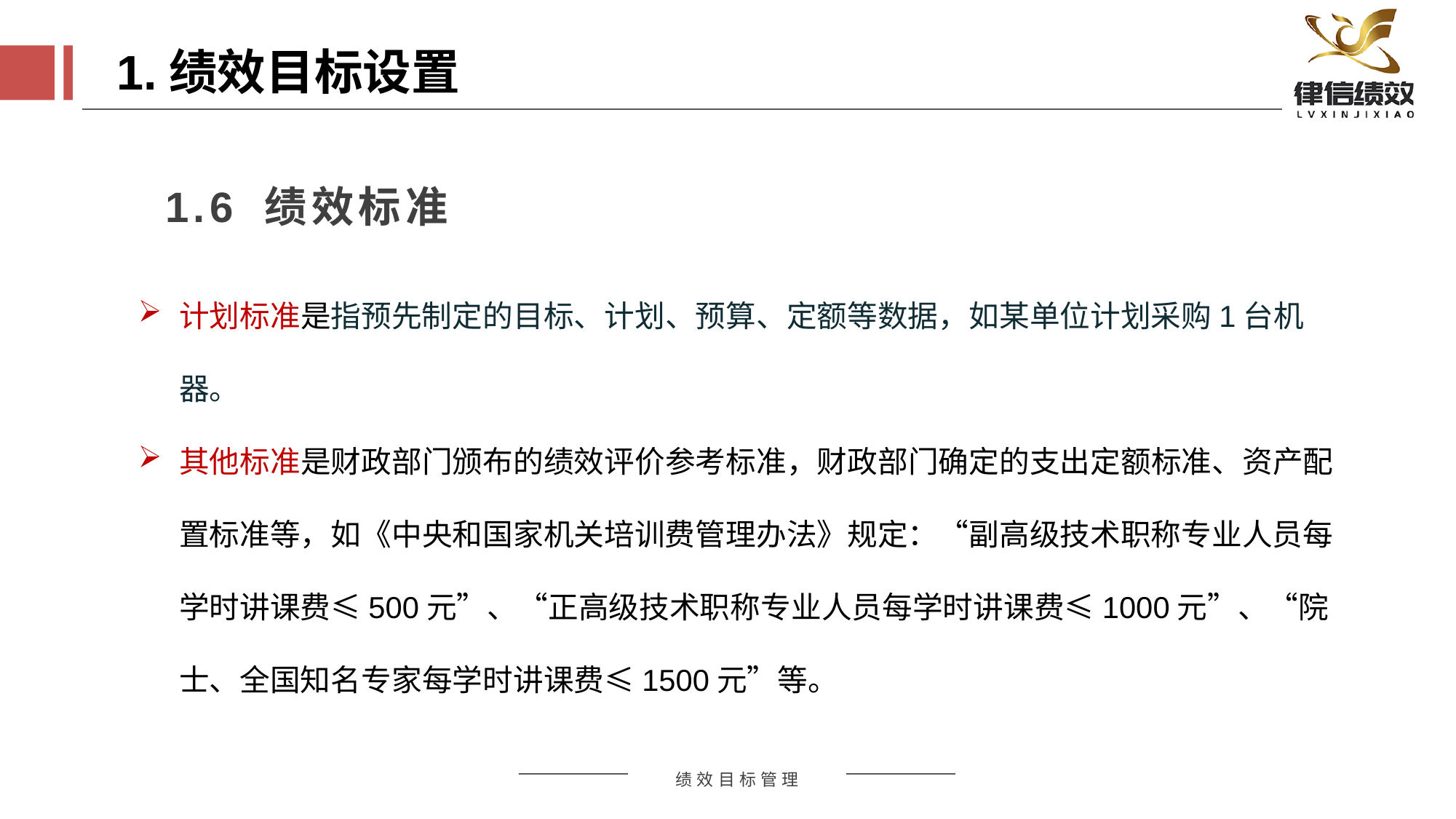

1.绩效目标设置
1.6 绩效标准
计划标准是指预先制定的目标、计划、预算、定额等数据，如某单位计划采购1台机器。
其他标准是财政部门颁布的绩效评价参考标准，财政部门确定的支出定额标准、资产配置标准等，如《中央和国家机关培训费管理办法》规定：“副高级技术职称专业人员每学时讲课费≤500元”、“正高级技术职称专业人员每学时讲课费≤1000元”、“院士、全国知名专家每学时讲课费≤1500元”等。